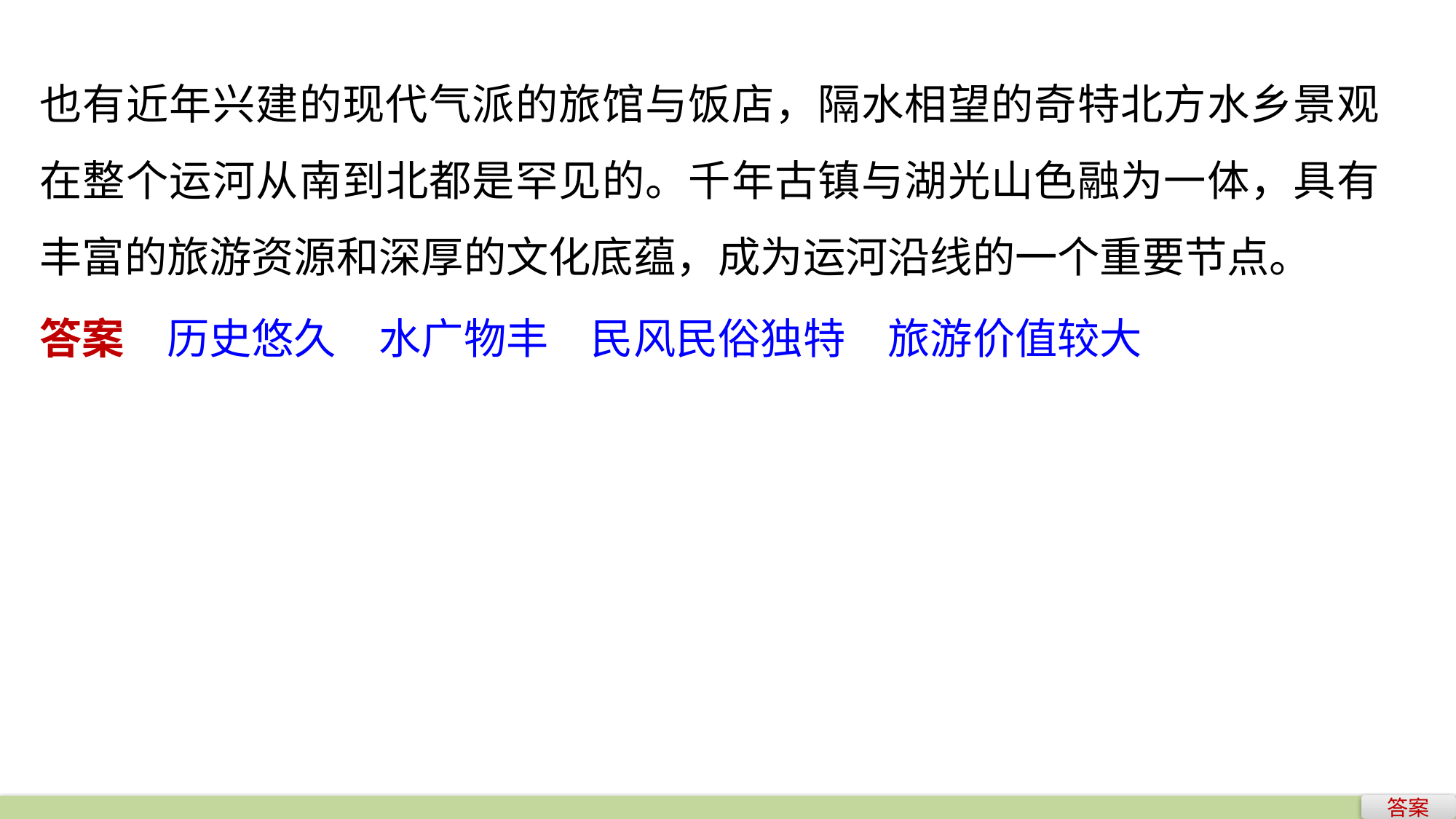

也有近年兴建的现代气派的旅馆与饭店，隔水相望的奇特北方水乡景观在整个运河从南到北都是罕见的。千年古镇与湖光山色融为一体，具有丰富的旅游资源和深厚的文化底蕴，成为运河沿线的一个重要节点。
答案　历史悠久　水广物丰　民风民俗独特　旅游价值较大
答案